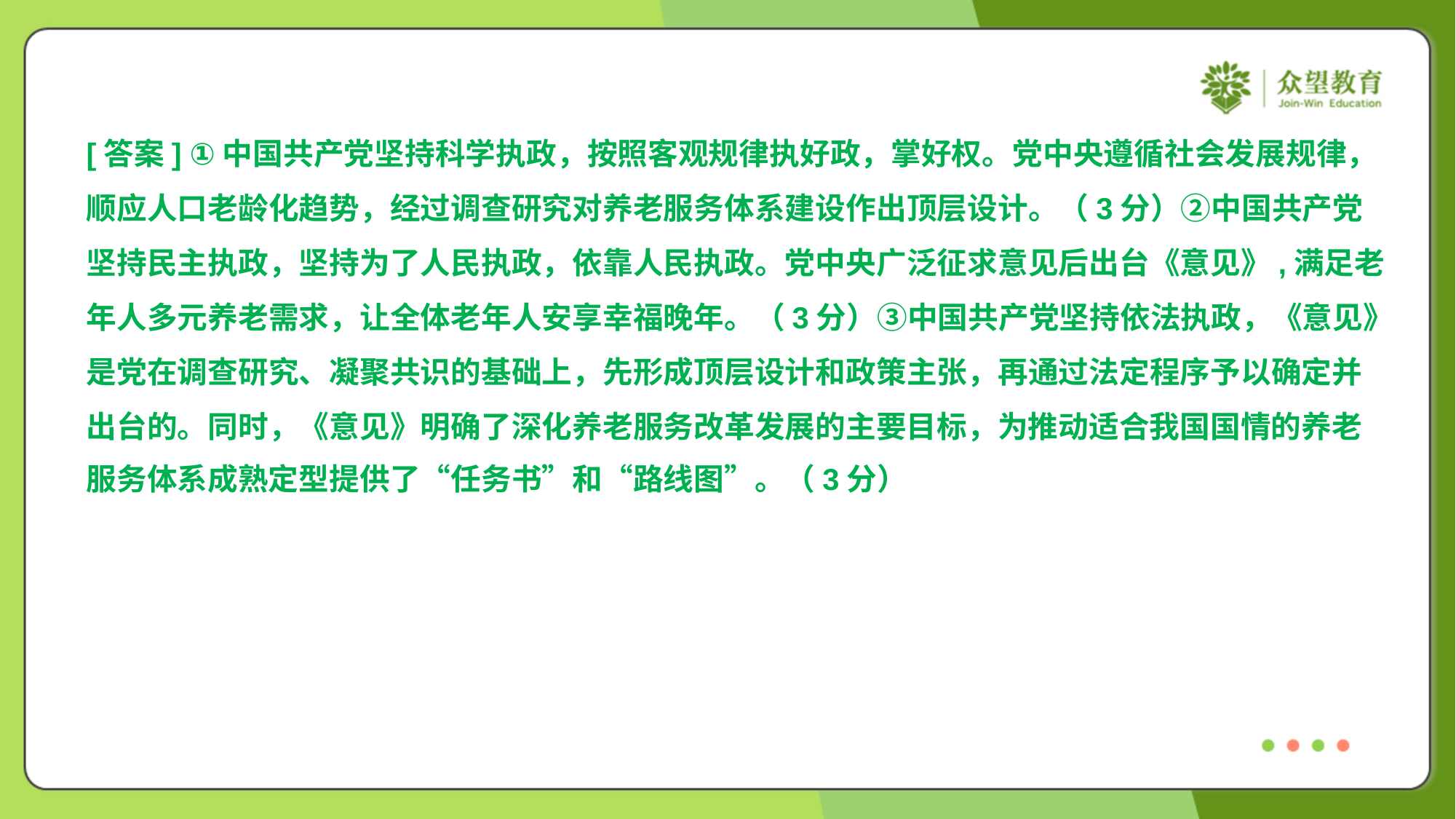

[答案] ①中国共产党坚持科学执政，按照客观规律执好政，掌好权。党中央遵循社会发展规律，
顺应人口老龄化趋势，经过调查研究对养老服务体系建设作出顶层设计。（3分）②中国共产党
坚持民主执政，坚持为了人民执政，依靠人民执政。党中央广泛征求意见后出台《意见》,满足老
年人多元养老需求，让全体老年人安享幸福晚年。（3分）③中国共产党坚持依法执政，《意见》
是党在调查研究、凝聚共识的基础上，先形成顶层设计和政策主张，再通过法定程序予以确定并
出台的。同时，《意见》明确了深化养老服务改革发展的主要目标，为推动适合我国国情的养老
服务体系成熟定型提供了“任务书”和“路线图”。（3分）